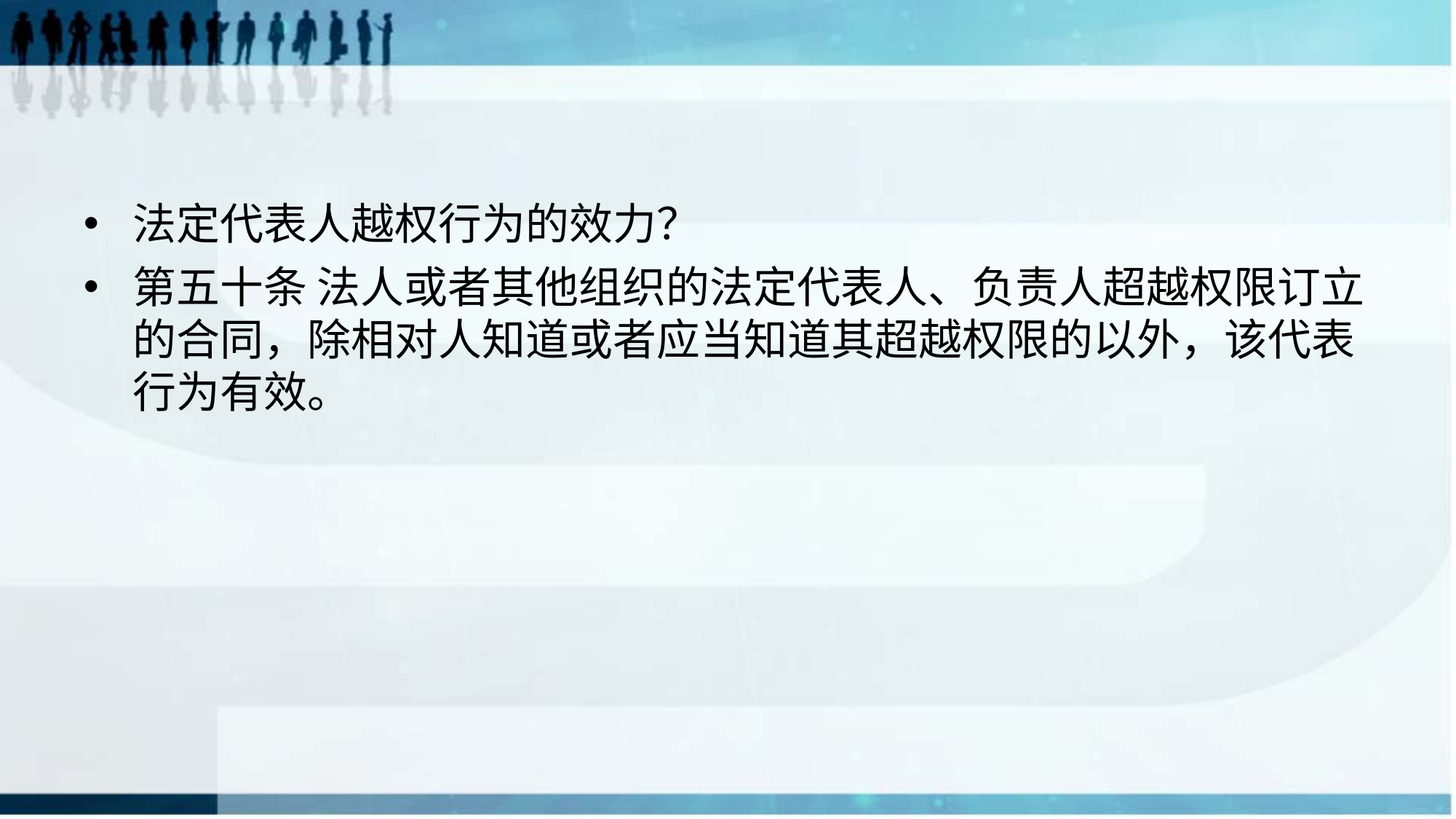

#
法定代表人越权行为的效力？
第五十条 法人或者其他组织的法定代表人、负责人超越权限订立的合同，除相对人知道或者应当知道其超越权限的以外，该代表行为有效。